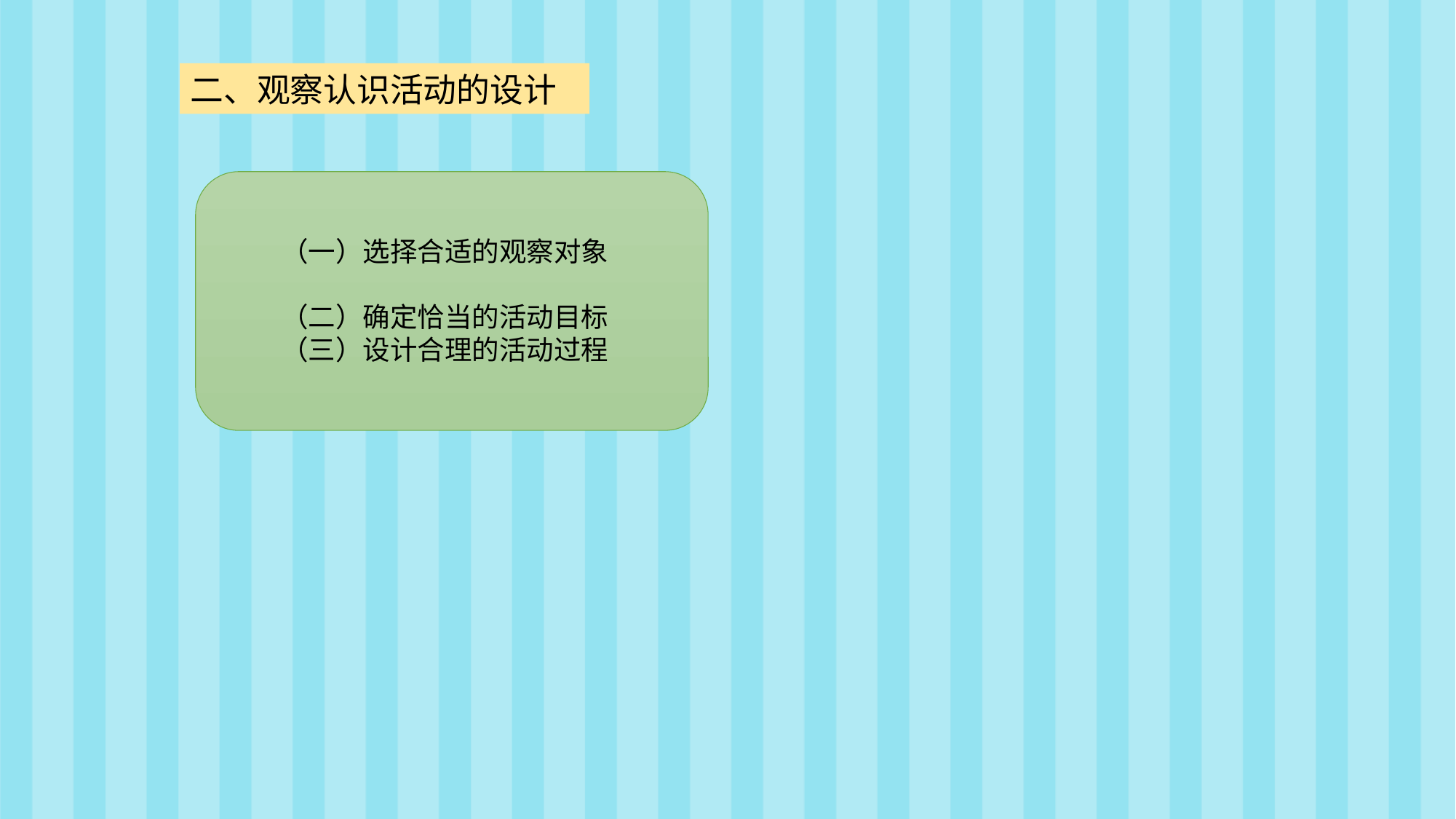

二、观察认识活动的设计

（一）选择合适的观察对象
（二）确定恰当的活动目标
（三）设计合理的活动过程